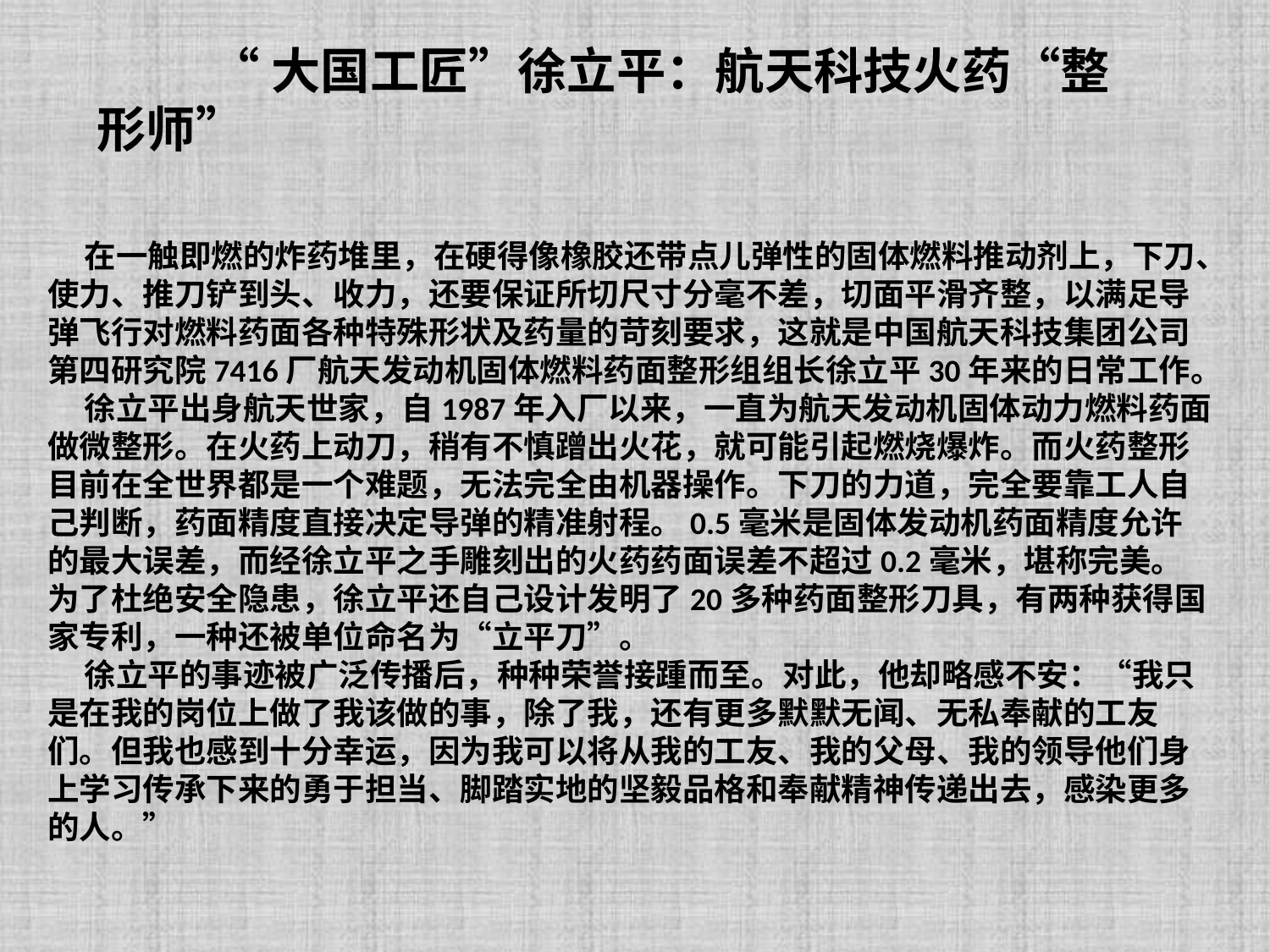

“大国工匠”徐立平：航天科技火药“整形师”

在一触即燃的炸药堆里，在硬得像橡胶还带点儿弹性的固体燃料推动剂上，下刀、使力、推刀铲到头、收力，还要保证所切尺寸分毫不差，切面平滑齐整，以满足导弹飞行对燃料药面各种特殊形状及药量的苛刻要求，这就是中国航天科技集团公司第四研究院7416厂航天发动机固体燃料药面整形组组长徐立平30年来的日常工作。
徐立平出身航天世家，自1987年入厂以来，一直为航天发动机固体动力燃料药面做微整形。在火药上动刀，稍有不慎蹭出火花，就可能引起燃烧爆炸。而火药整形目前在全世界都是一个难题，无法完全由机器操作。下刀的力道，完全要靠工人自己判断，药面精度直接决定导弹的精准射程。0.5毫米是固体发动机药面精度允许的最大误差，而经徐立平之手雕刻出的火药药面误差不超过0.2毫米，堪称完美。为了杜绝安全隐患，徐立平还自己设计发明了20多种药面整形刀具，有两种获得国家专利，一种还被单位命名为“立平刀”。
徐立平的事迹被广泛传播后，种种荣誉接踵而至。对此，他却略感不安：“我只是在我的岗位上做了我该做的事，除了我，还有更多默默无闻、无私奉献的工友们。但我也感到十分幸运，因为我可以将从我的工友、我的父母、我的领导他们身上学习传承下来的勇于担当、脚踏实地的坚毅品格和奉献精神传递出去，感染更多的人。”